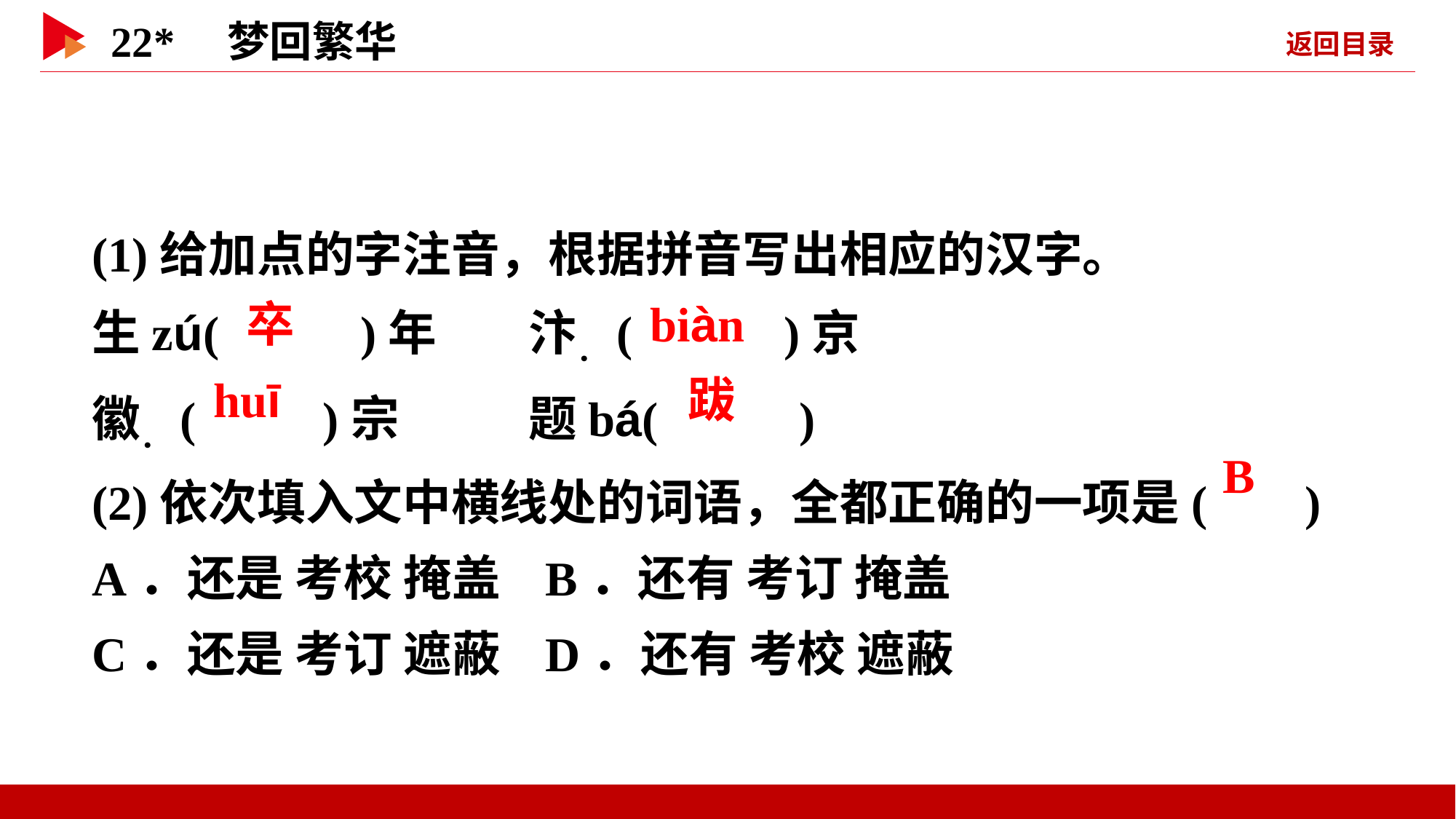

(1)给加点的字注音，根据拼音写出相应的汉字。
生zú(      )年  	汴．(            )京
徽．(          )宗     	题bá(      )
(2)依次填入文中横线处的词语，全都正确的一项是(        )
A．还是 考校 掩盖   B．还有 考订 掩盖
C．还是 考订 遮蔽   D．还有 考校 遮蔽
   卒
 biàn
 huī
   跋
   B